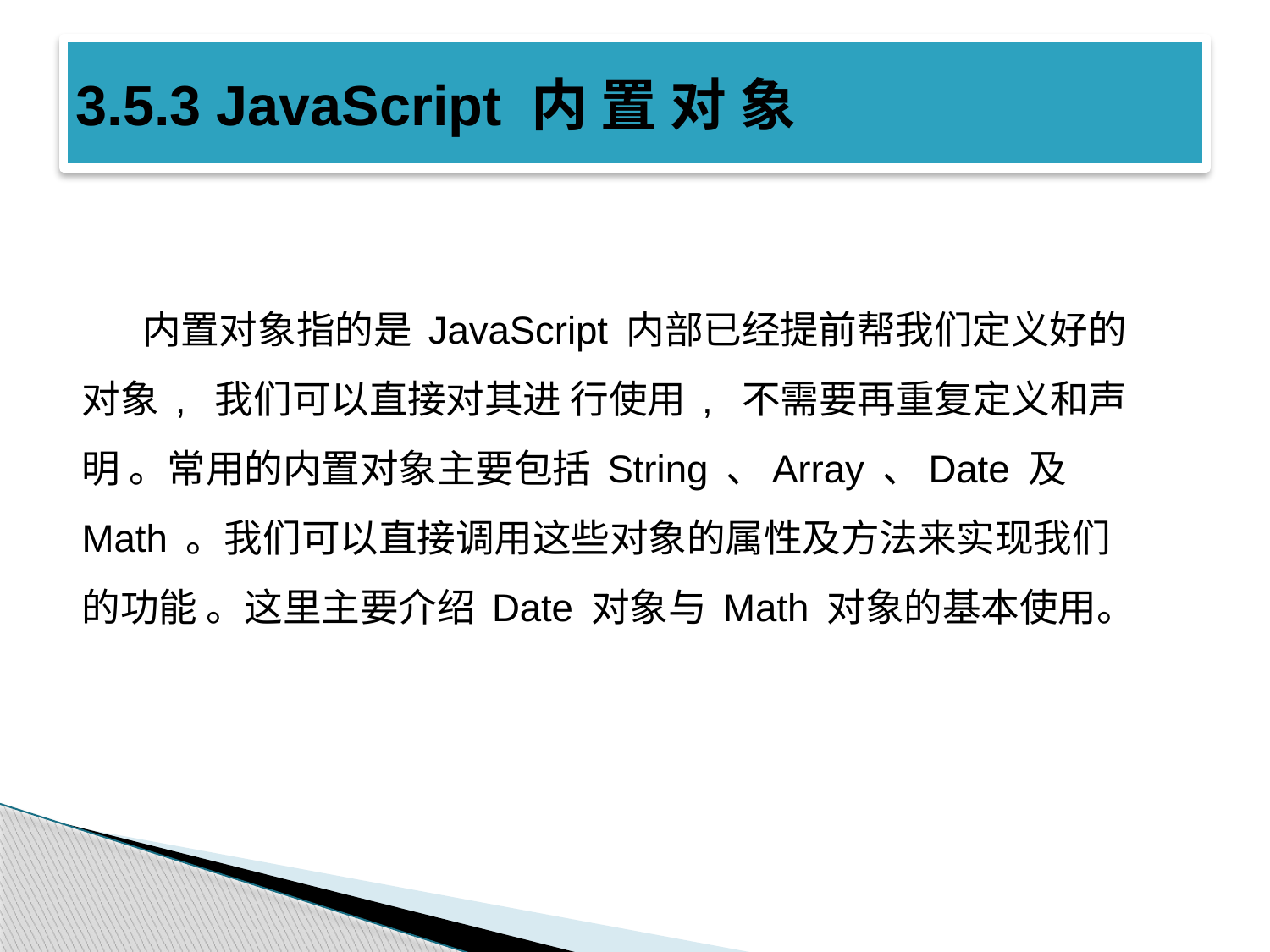

# 3.5.3 JavaScript 内 置 对 象
内置对象指的是 JavaScript 内部已经提前帮我们定义好的对象 ,  我们可以直接对其进 行使用 ,  不需要再重复定义和声明 。常用的内置对象主要包括 String 、Array 、Date 及 Math 。我们可以直接调用这些对象的属性及方法来实现我们的功能 。这里主要介绍 Date 对象与 Math 对象的基本使用。